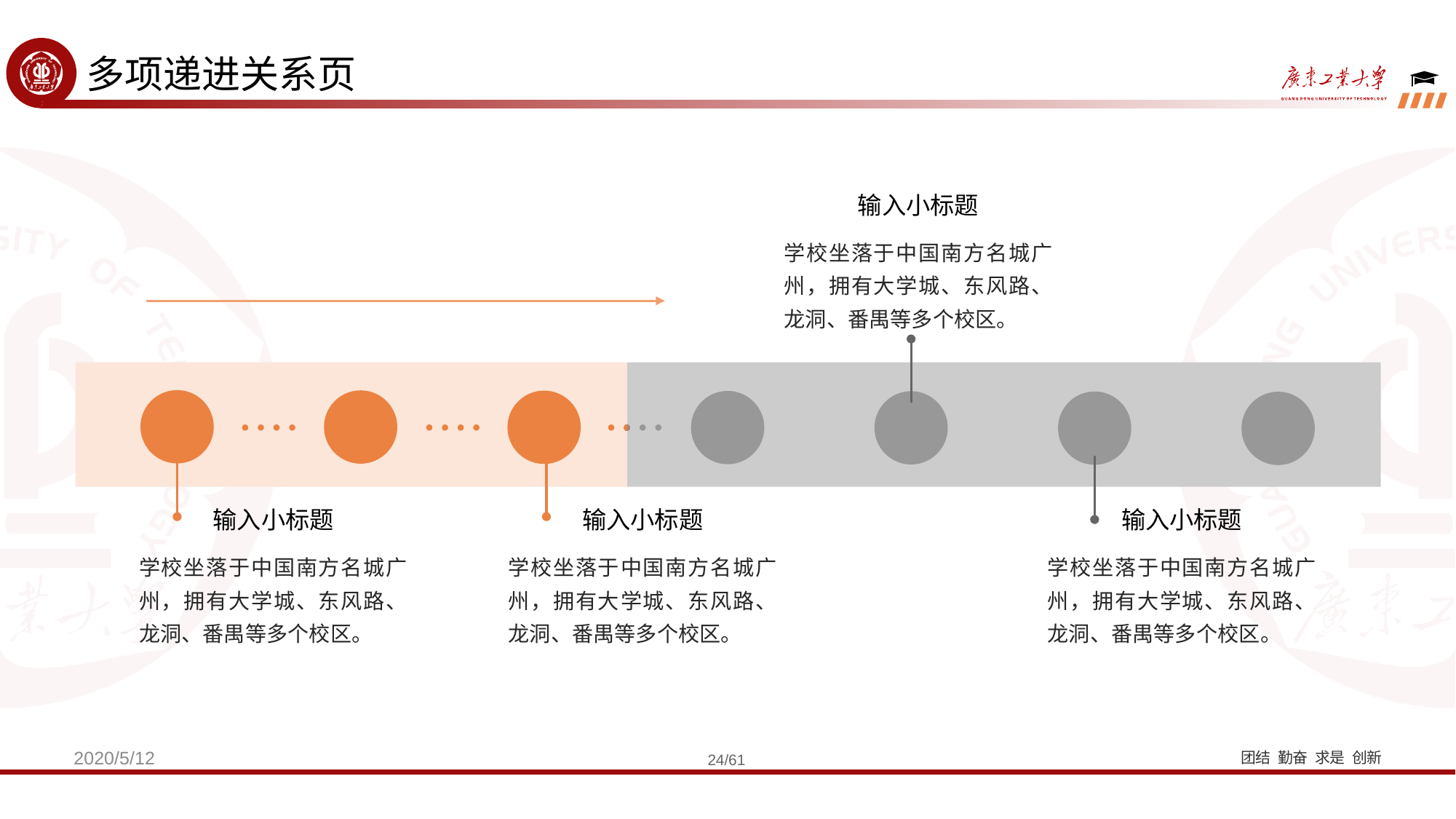

多项递进关系页

输入小标题
学校坐落于中国南方名城广州，拥有大学城、东风路、龙洞、番禺等多个校区。

输入小标题
学校坐落于中国南方名城广州，拥有大学城、东风路、龙洞、番禺等多个校区。
输入小标题
学校坐落于中国南方名城广州，拥有大学城、东风路、龙洞、番禺等多个校区。
输入小标题
学校坐落于中国南方名城广州，拥有大学城、东风路、龙洞、番禺等多个校区。